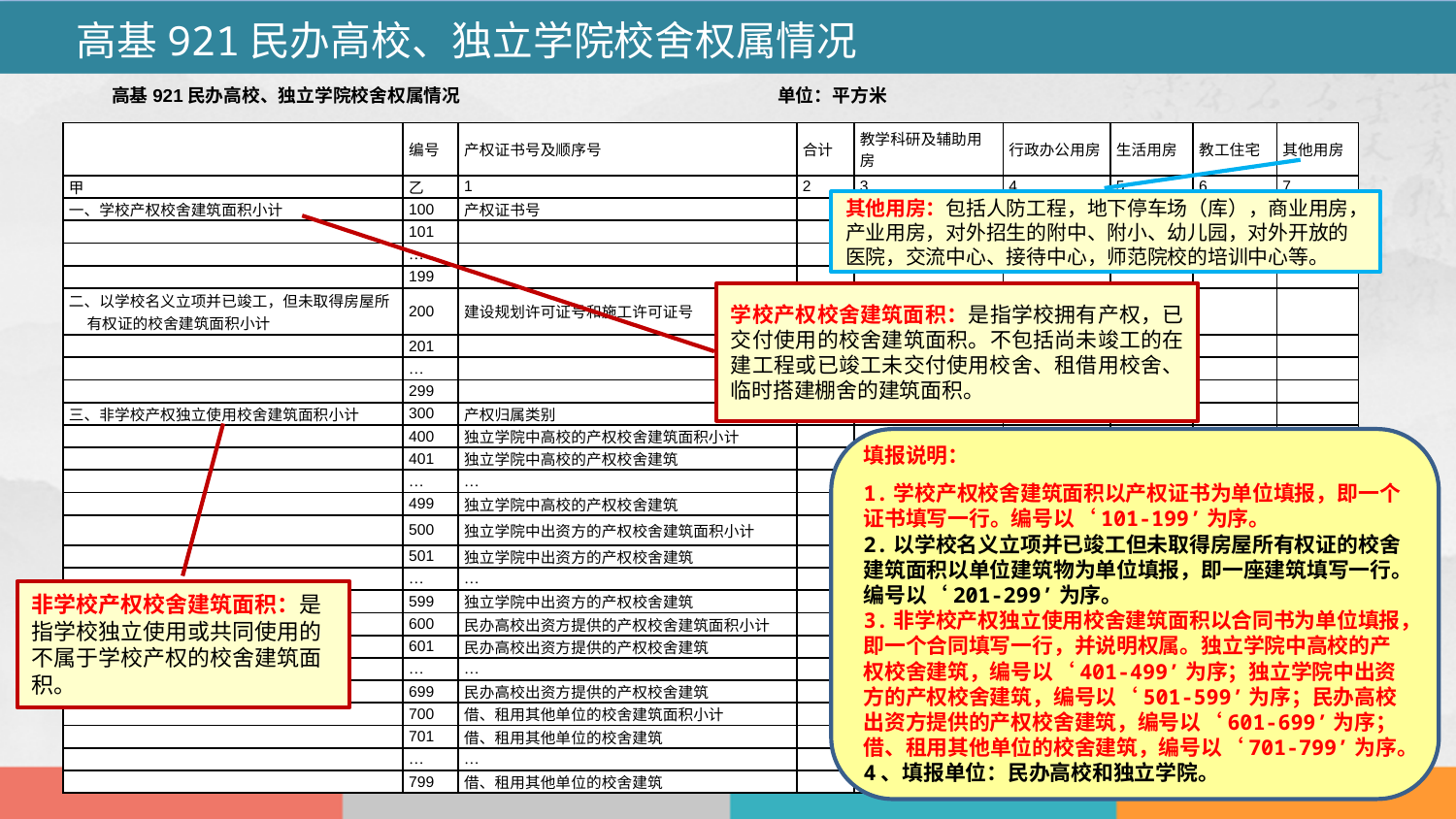

高基921民办高校、独立学院校舍权属情况
高基921民办高校、独立学院校舍权属情况                                                                             单位：平方米
|  | 编号 | 产权证书号及顺序号 | 合计 | 教学科研及辅助用房 | 行政办公用房 | 生活用房 | 教工住宅 | 其他用房 |
| --- | --- | --- | --- | --- | --- | --- | --- | --- |
| 甲 | 乙 | 1 | 2 | 3 | 4 | 5 | 6 | 7 |
| 一、学校产权校舍建筑面积小计 | 100 | 产权证书号 |  |  |  |  |  |  |
|  | 101 |  |  |  |  |  |  |  |
|  | … |  |  |  |  |  |  |  |
|  | 199 |  |  |  |  |  |  |  |
| 二、以学校名义立项并已竣工，但未取得房屋所有权证的校舍建筑面积小计 | 200 | 建设规划许可证号和施工许可证号 |  |  |  |  |  |  |
|  | 201 |  |  |  |  |  |  |  |
|  | … |  |  |  |  |  |  |  |
|  | 299 |  |  |  |  |  |  |  |
| 三、非学校产权独立使用校舍建筑面积小计 | 300 | 产权归属类别 |  |  |  |  |  |  |
|  | 400 | 独立学院中高校的产权校舍建筑面积小计 |  |  |  |  |  |  |
|  | 401 | 独立学院中高校的产权校舍建筑 |  |  |  |  |  |  |
|  | … | … |  |  |  |  |  |  |
|  | 499 | 独立学院中高校的产权校舍建筑 |  |  |  |  |  |  |
|  | 500 | 独立学院中出资方的产权校舍建筑面积小计 |  |  |  |  |  |  |
|  | 501 | 独立学院中出资方的产权校舍建筑 |  |  |  |  |  |  |
|  | … | … |  |  |  |  |  |  |
|  | 599 | 独立学院中出资方的产权校舍建筑 |  |  |  |  |  |  |
|  | 600 | 民办高校出资方提供的产权校舍建筑面积小计 |  |  |  |  |  |  |
|  | 601 | 民办高校出资方提供的产权校舍建筑 |  |  |  |  |  |  |
|  | … | … |  |  |  |  |  |  |
|  | 699 | 民办高校出资方提供的产权校舍建筑 |  |  |  |  |  |  |
|  | 700 | 借、租用其他单位的校舍建筑面积小计 |  |  |  |  |  |  |
|  | 701 | 借、租用其他单位的校舍建筑 |  |  |  |  |  |  |
|  | … | … |  |  |  |  |  |  |
|  | 799 | 借、租用其他单位的校舍建筑 |  |  |  |  |  |  |
其他用房：包括人防工程，地下停车场（库），商业用房，产业用房，对外招生的附中、附小、幼儿园，对外开放的医院，交流中心、接待中心，师范院校的培训中心等。
学校产权校舍建筑面积：是指学校拥有产权，已交付使用的校舍建筑面积。不包括尚未竣工的在建工程或已竣工未交付使用校舍、租借用校舍、临时搭建棚舍的建筑面积。
填报说明：
1.学校产权校舍建筑面积以产权证书为单位填报，即一个证书填写一行。编号以‘101-199’为序。
2.以学校名义立项并已竣工但未取得房屋所有权证的校舍建筑面积以单位建筑物为单位填报，即一座建筑填写一行。编号以‘201-299’为序。
3.非学校产权独立使用校舍建筑面积以合同书为单位填报，即一个合同填写一行，并说明权属。独立学院中高校的产权校舍建筑，编号以‘401-499’为序；独立学院中出资方的产权校舍建筑，编号以‘501-599’为序；民办高校出资方提供的产权校舍建筑，编号以‘601-699’为序；借、租用其他单位的校舍建筑，编号以‘701-799’为序。
4、填报单位：民办高校和独立学院。
非学校产权校舍建筑面积：是指学校独立使用或共同使用的不属于学校产权的校舍建筑面积。